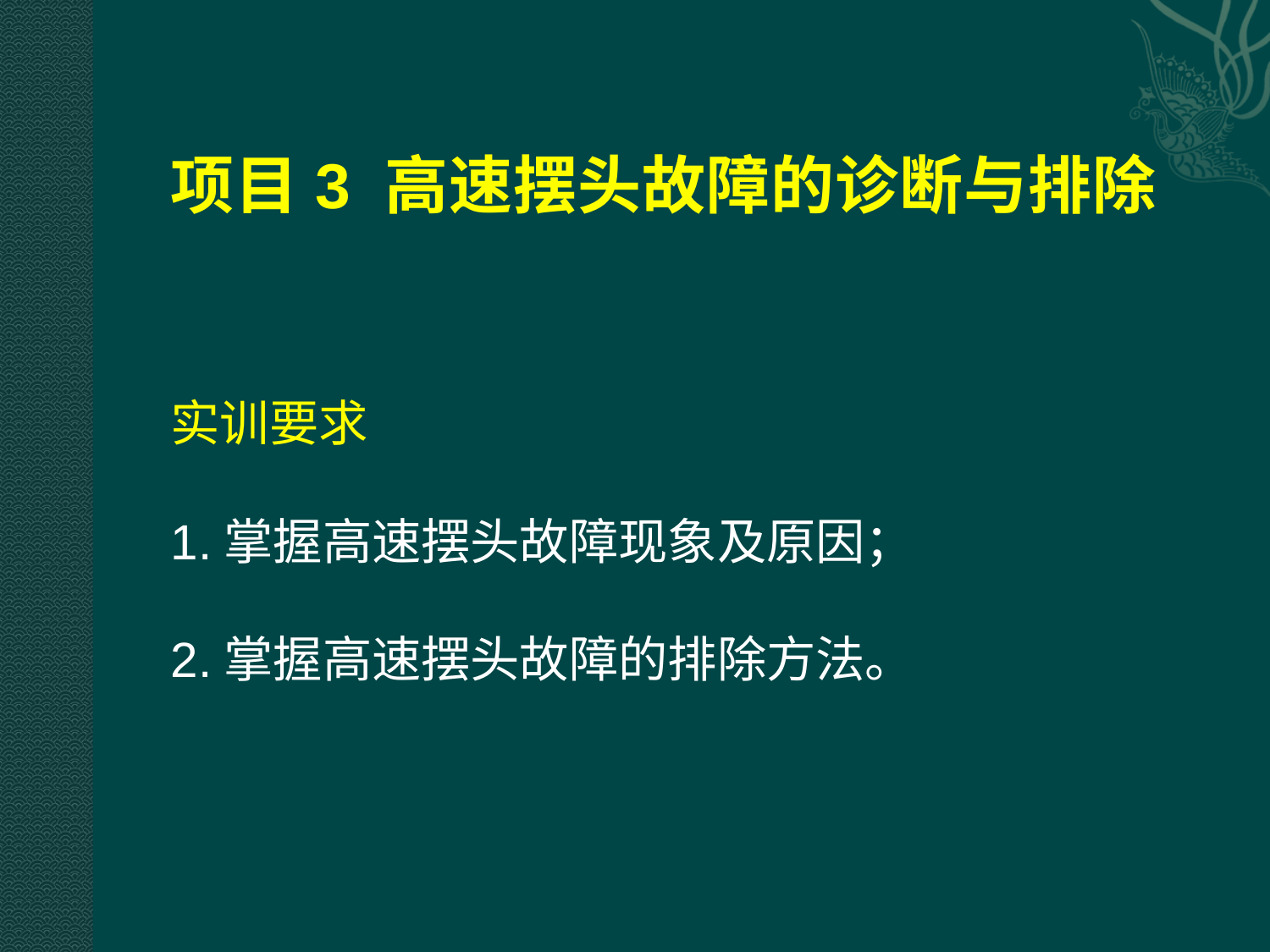

# 项目3 高速摆头故障的诊断与排除
实训要求
1.掌握高速摆头故障现象及原因；
2.掌握高速摆头故障的排除方法。